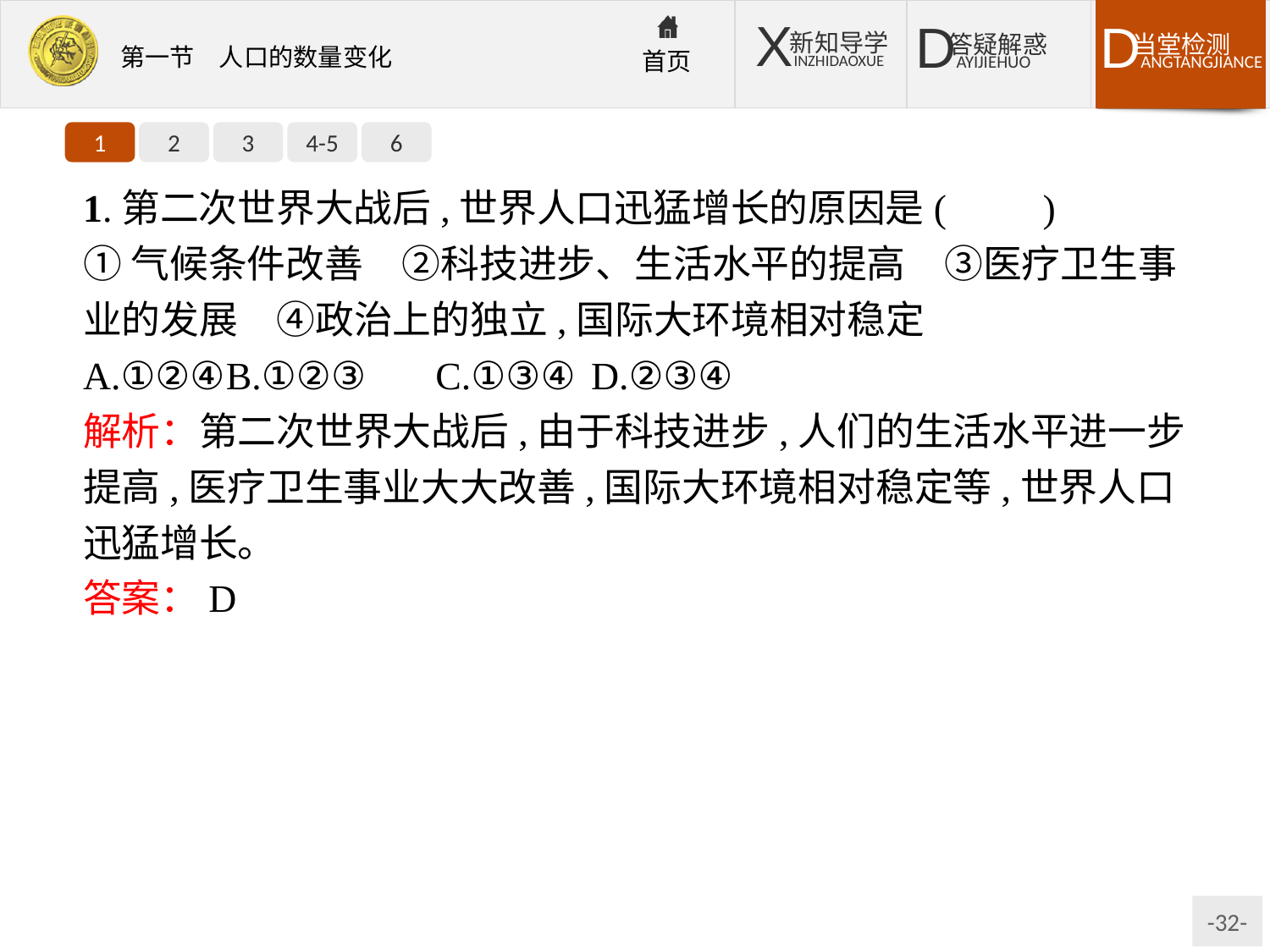

1
2
3
4-5
6
1.第二次世界大战后,世界人口迅猛增长的原因是(　　)
①气候条件改善　②科技进步、生活水平的提高　③医疗卫生事业的发展　④政治上的独立,国际大环境相对稳定
A.①②④	B.①②③	C.①③④	D.②③④
解析：第二次世界大战后,由于科技进步,人们的生活水平进一步提高,医疗卫生事业大大改善,国际大环境相对稳定等,世界人口迅猛增长。
答案：D